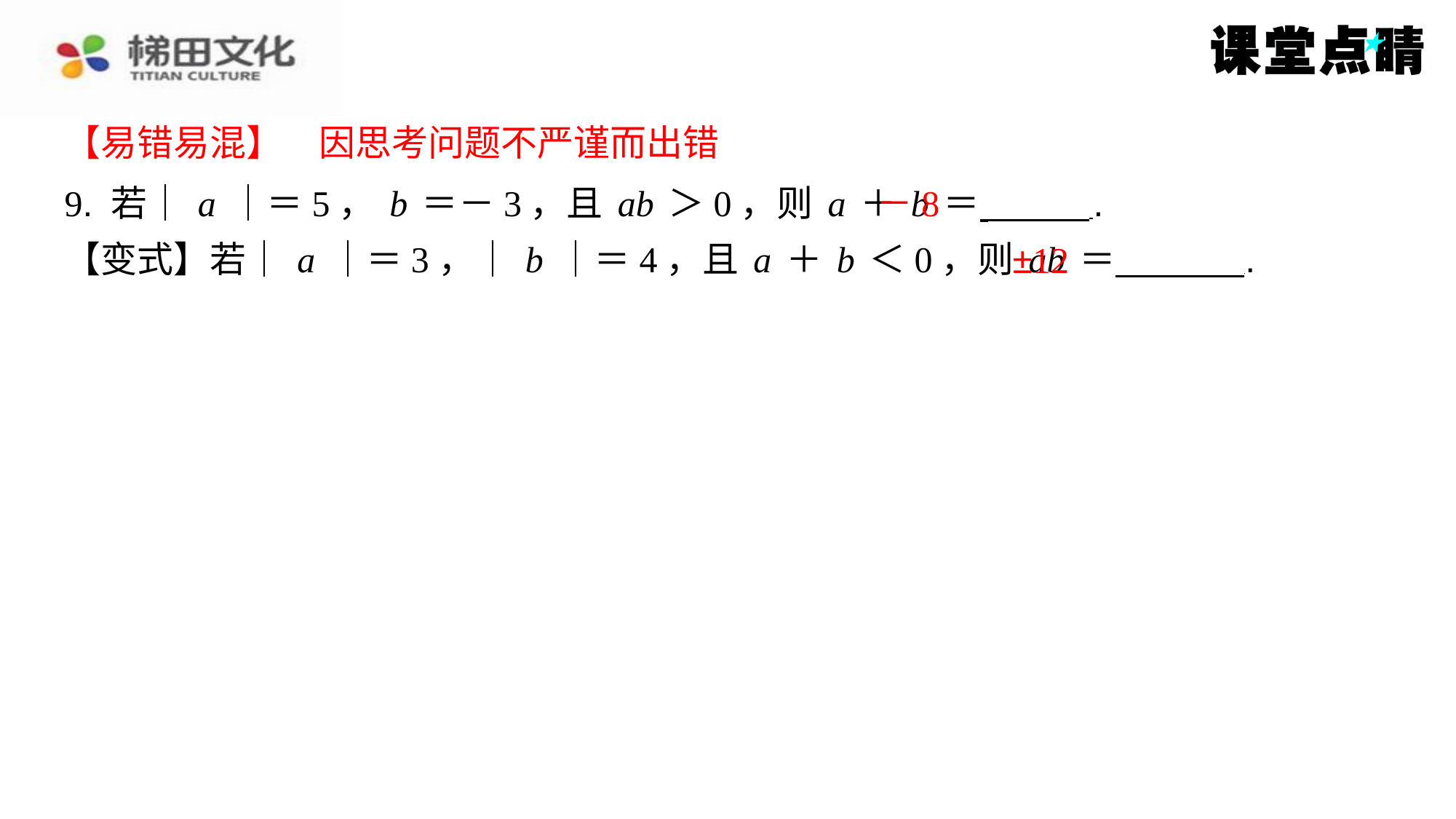

【易错易混】　因思考问题不严谨而出错
【易错易混】　因思考问题不严谨而出错
－8
9. 若｜a｜＝5，b＝－3，且ab＞0，则a＋b＝                 ⁠.
【变式】若｜a｜＝3，｜b｜＝4，且a＋b＜0，则ab＝                    ⁠.
±12